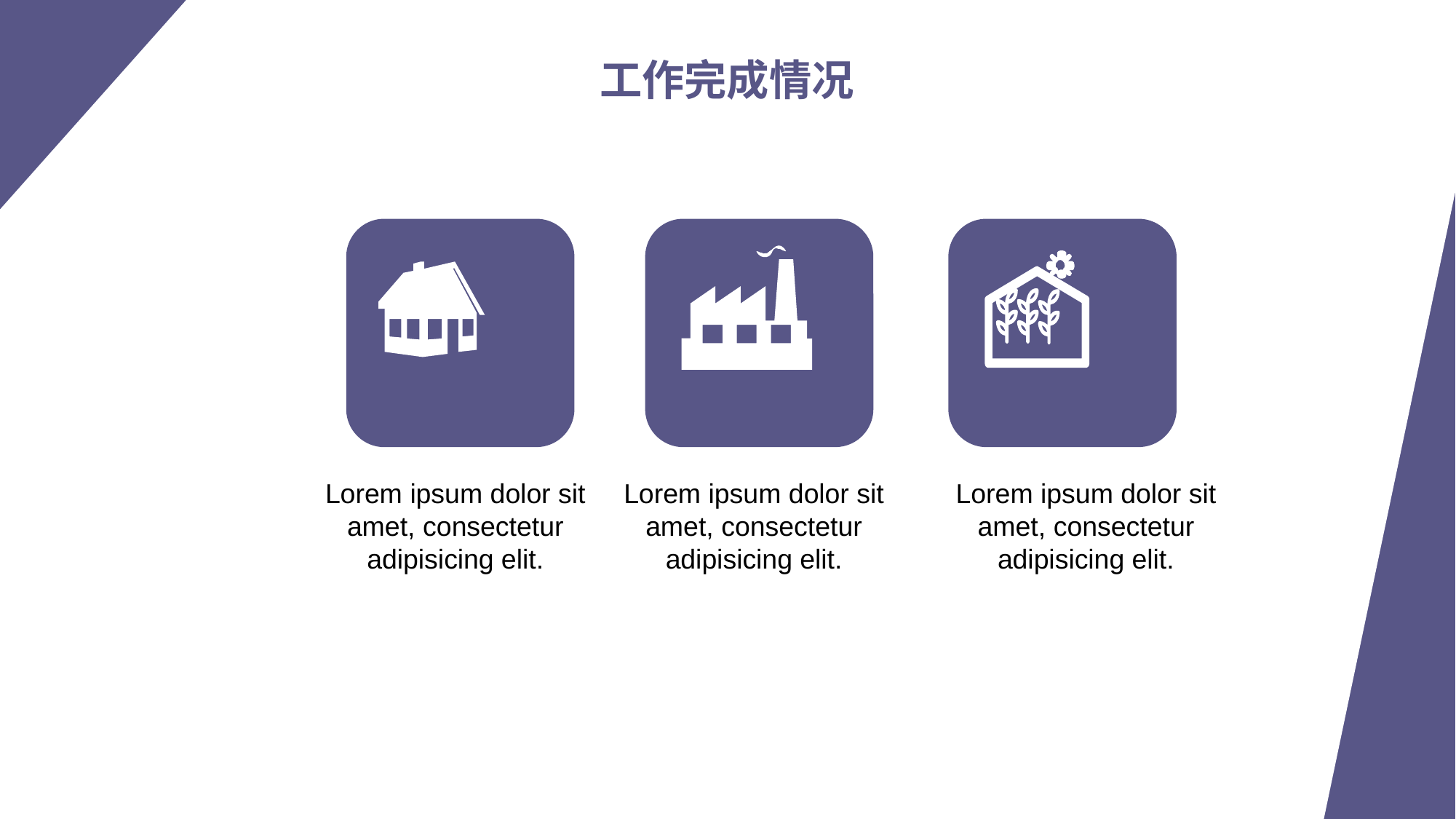

工作完成情况

Lorem ipsum dolor sit amet, consectetur adipisicing elit.
Lorem ipsum dolor sit amet, consectetur adipisicing elit.
Lorem ipsum dolor sit amet, consectetur adipisicing elit.